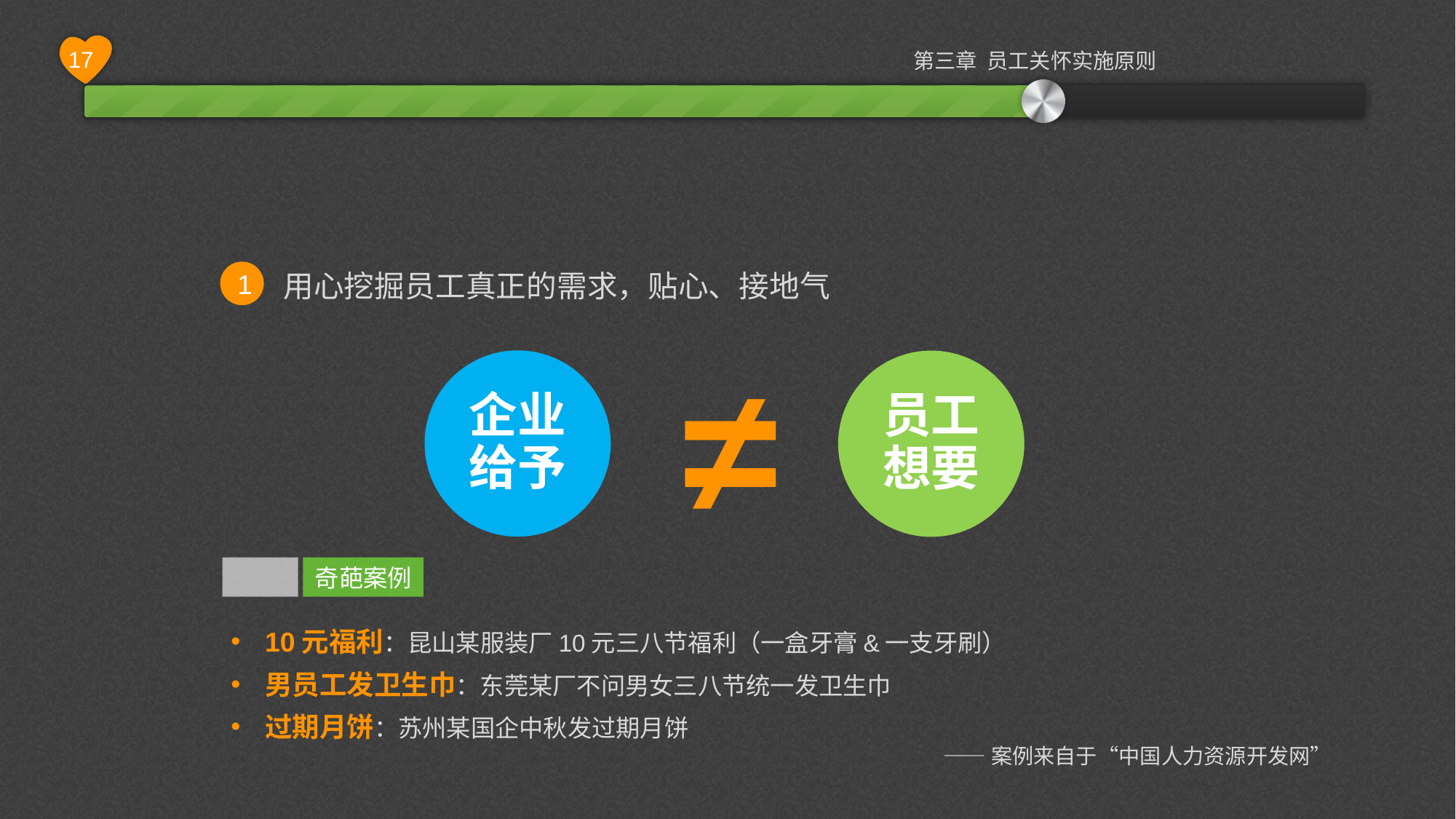

用心挖掘员工真正的需求，贴心、接地气
1
≠
企业给予
员工想要

奇葩案例
10元福利：昆山某服装厂10元三八节福利（一盒牙膏&一支牙刷）
男员工发卫生巾：东莞某厂不问男女三八节统一发卫生巾
过期月饼：苏州某国企中秋发过期月饼
——案例来自于“中国人力资源开发网”